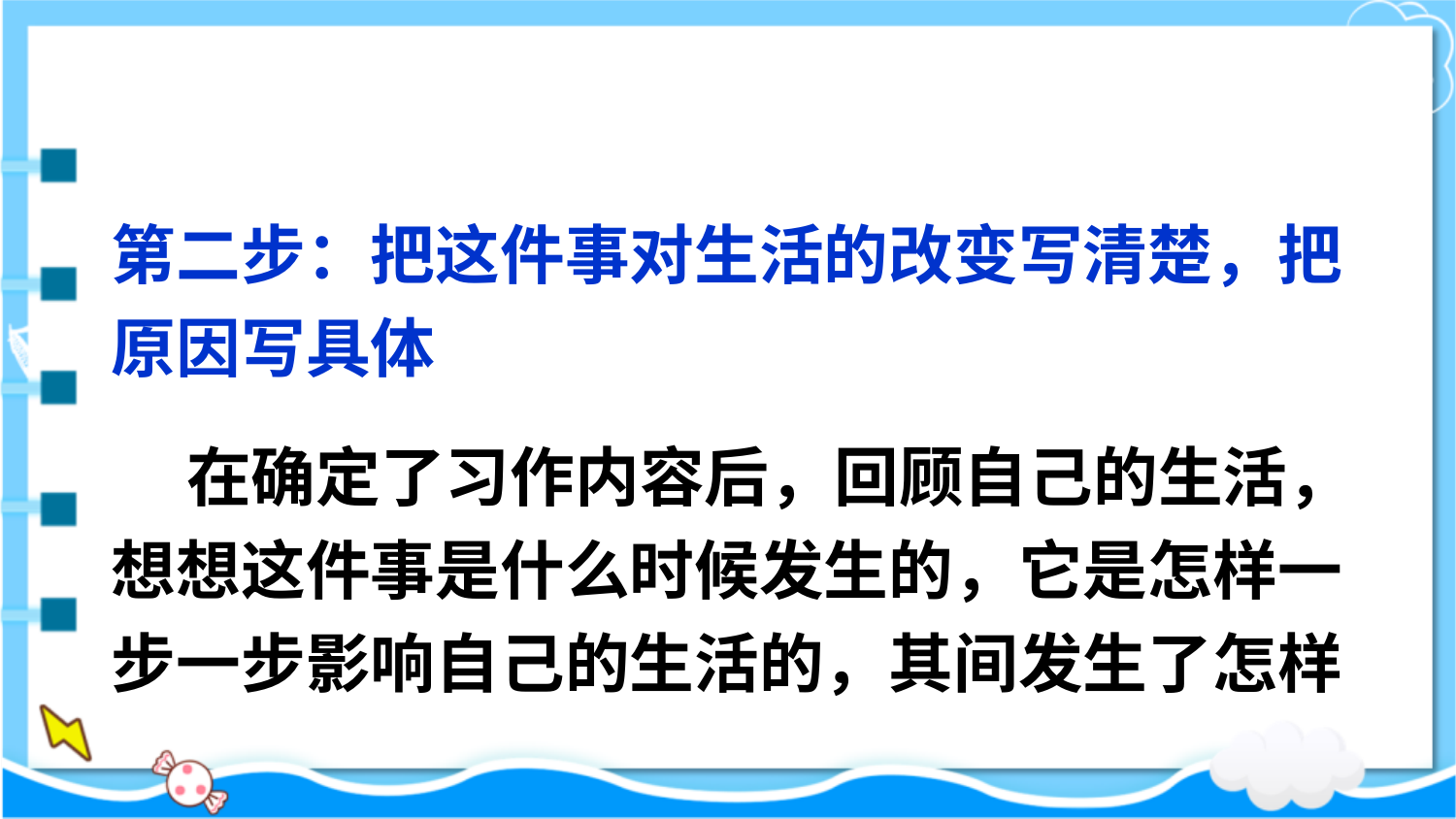

第二步：把这件事对生活的改变写清楚，把原因写具体
    在确定了习作内容后，回顾自己的生活，想想这件事是什么时候发生的，它是怎样一步一步影响自己的生活的，其间发生了怎样